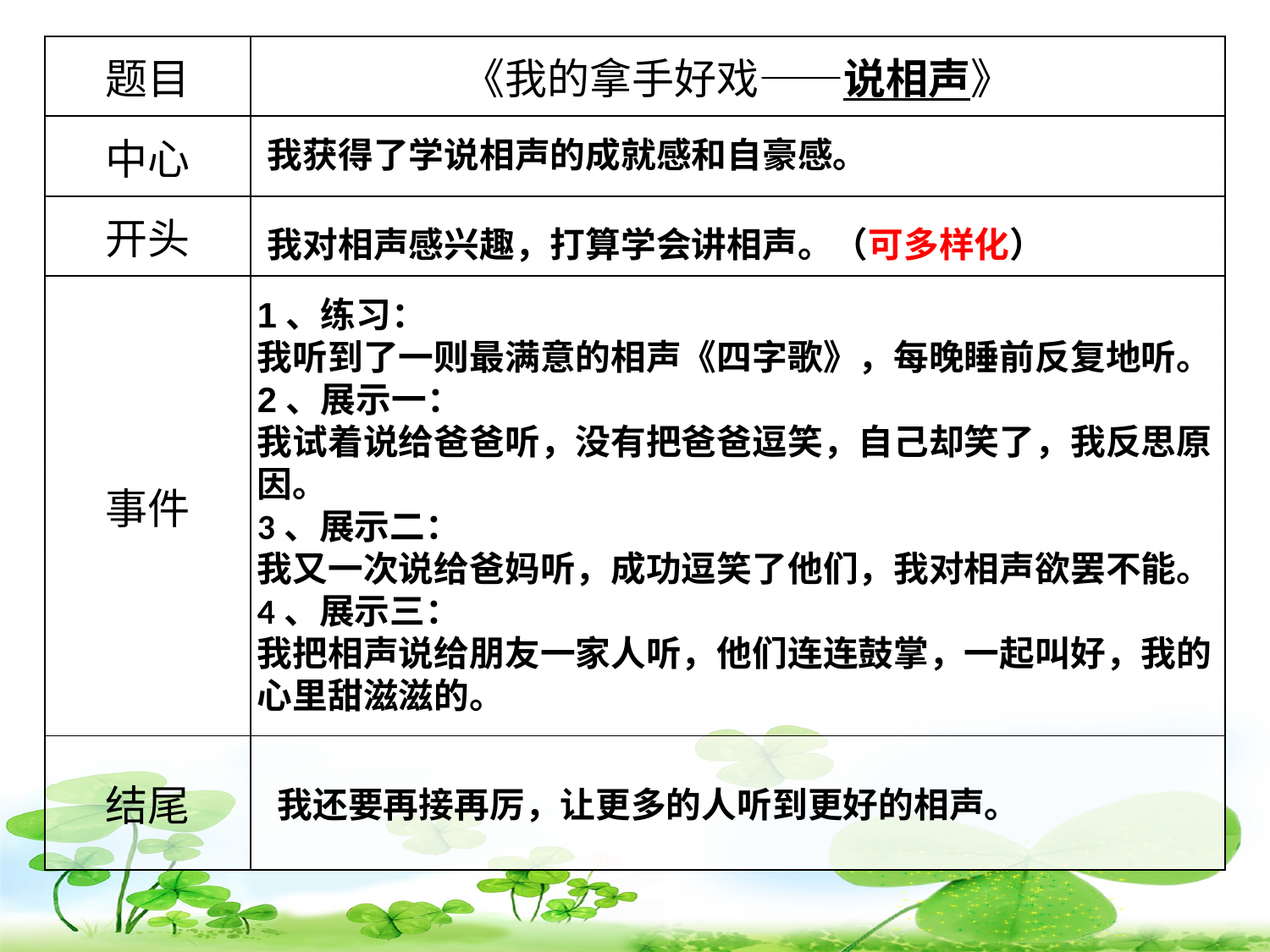

| 题目 | 《我的拿手好戏——说相声》 |
| --- | --- |
| 中心 |  |
| 开头 |  |
| 事件 |  |
| 结尾 |  |
我获得了学说相声的成就感和自豪感。
我对相声感兴趣，打算学会讲相声。（可多样化）
1、练习：
我听到了一则最满意的相声《四字歌》，每晚睡前反复地听。
2、展示一：
我试着说给爸爸听，没有把爸爸逗笑，自己却笑了，我反思原因。
3、展示二：
我又一次说给爸妈听，成功逗笑了他们，我对相声欲罢不能。
4、展示三：
我把相声说给朋友一家人听，他们连连鼓掌，一起叫好，我的心里甜滋滋的。
我还要再接再厉，让更多的人听到更好的相声。